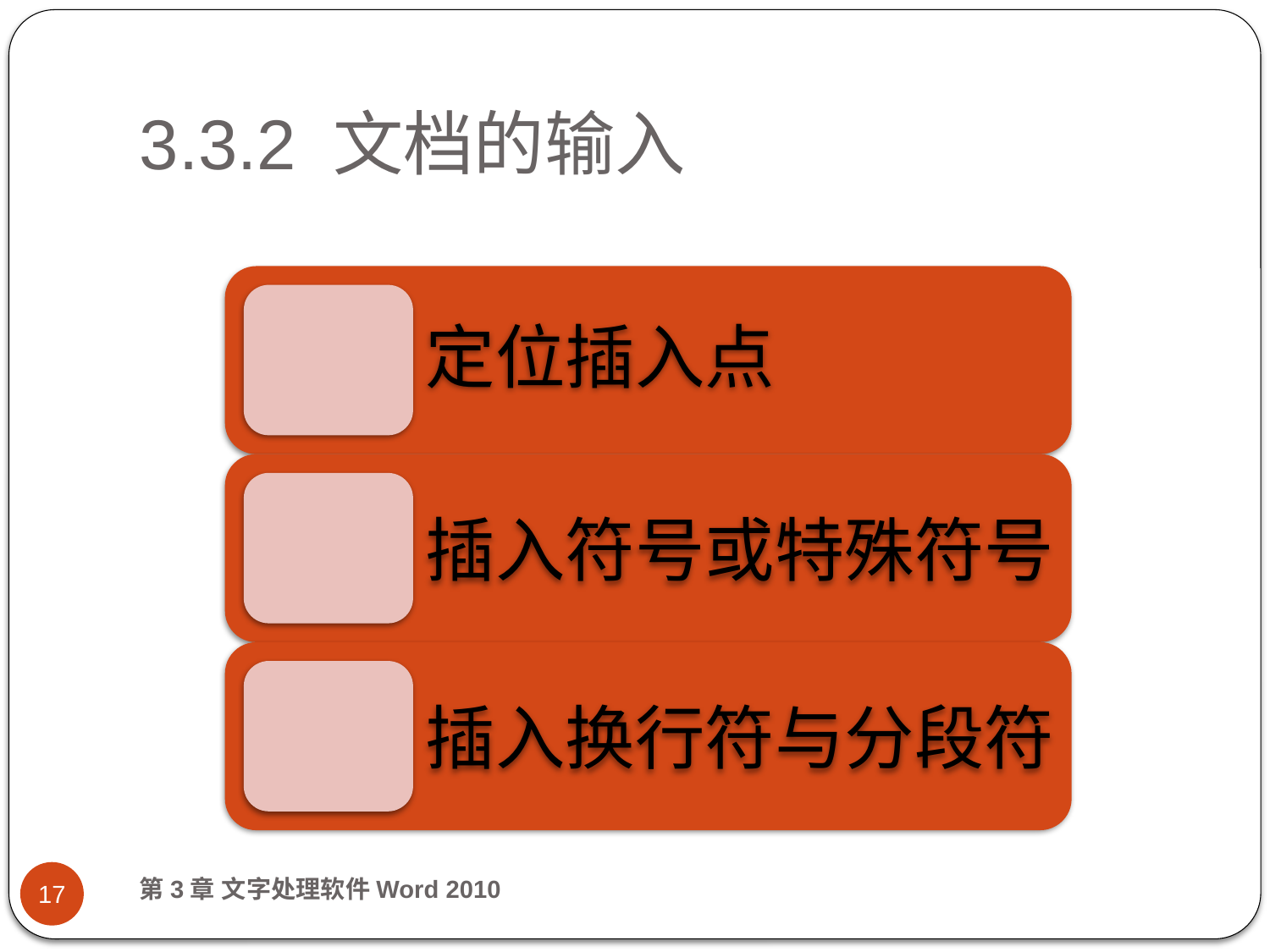

# 3.3.2 文档的输入
定位插入点
插入符号或特殊符号
插入换行符与分段符
第3章 文字处理软件Word 2010
17